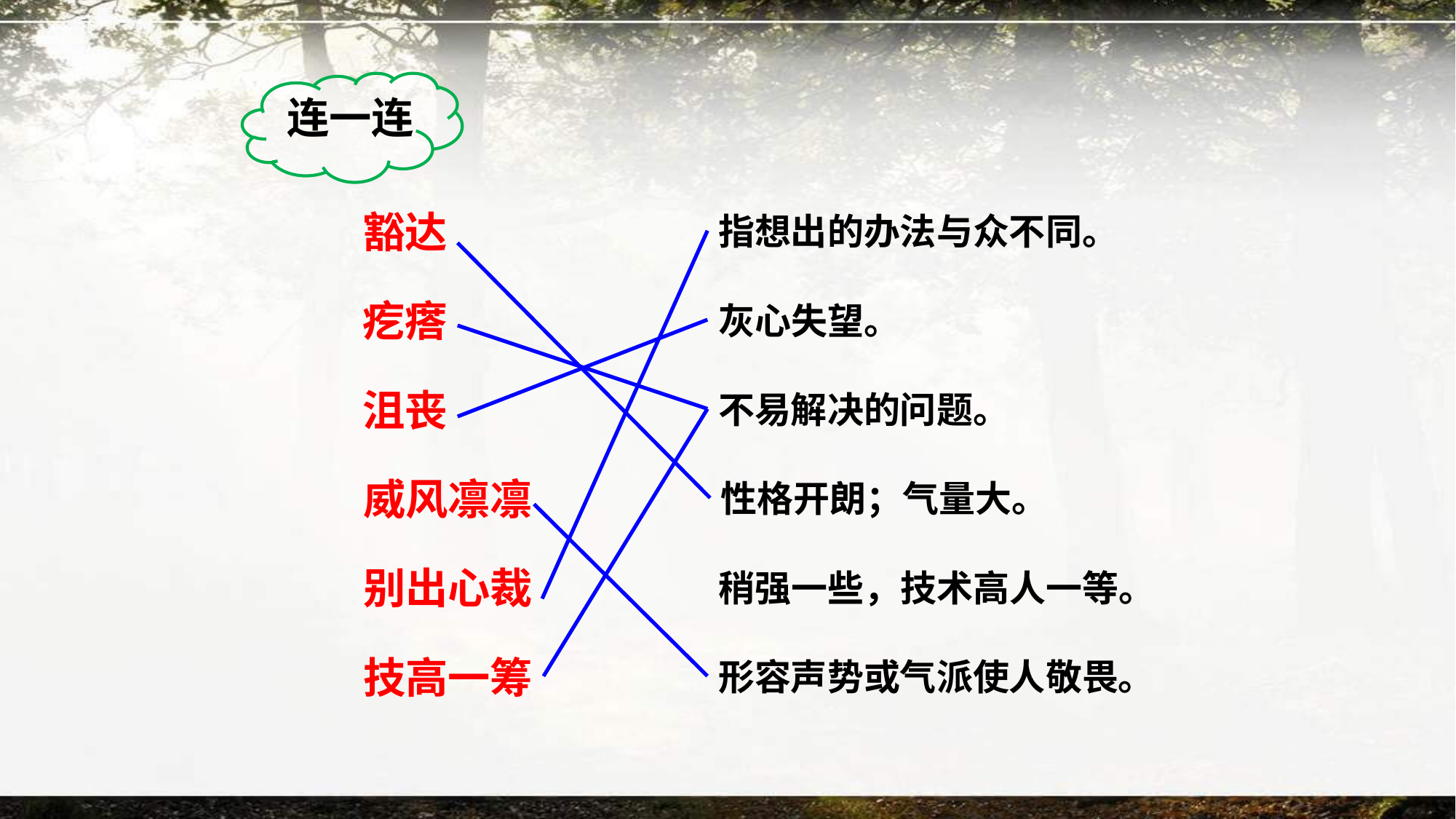

连一连
豁达
指想出的办法与众不同。
疙瘩
灰心失望。
沮丧
不易解决的问题。
威风凛凛
性格开朗；气量大。
别出心裁
稍强一些，技术高人一等。
技高一筹
形容声势或气派使人敬畏。